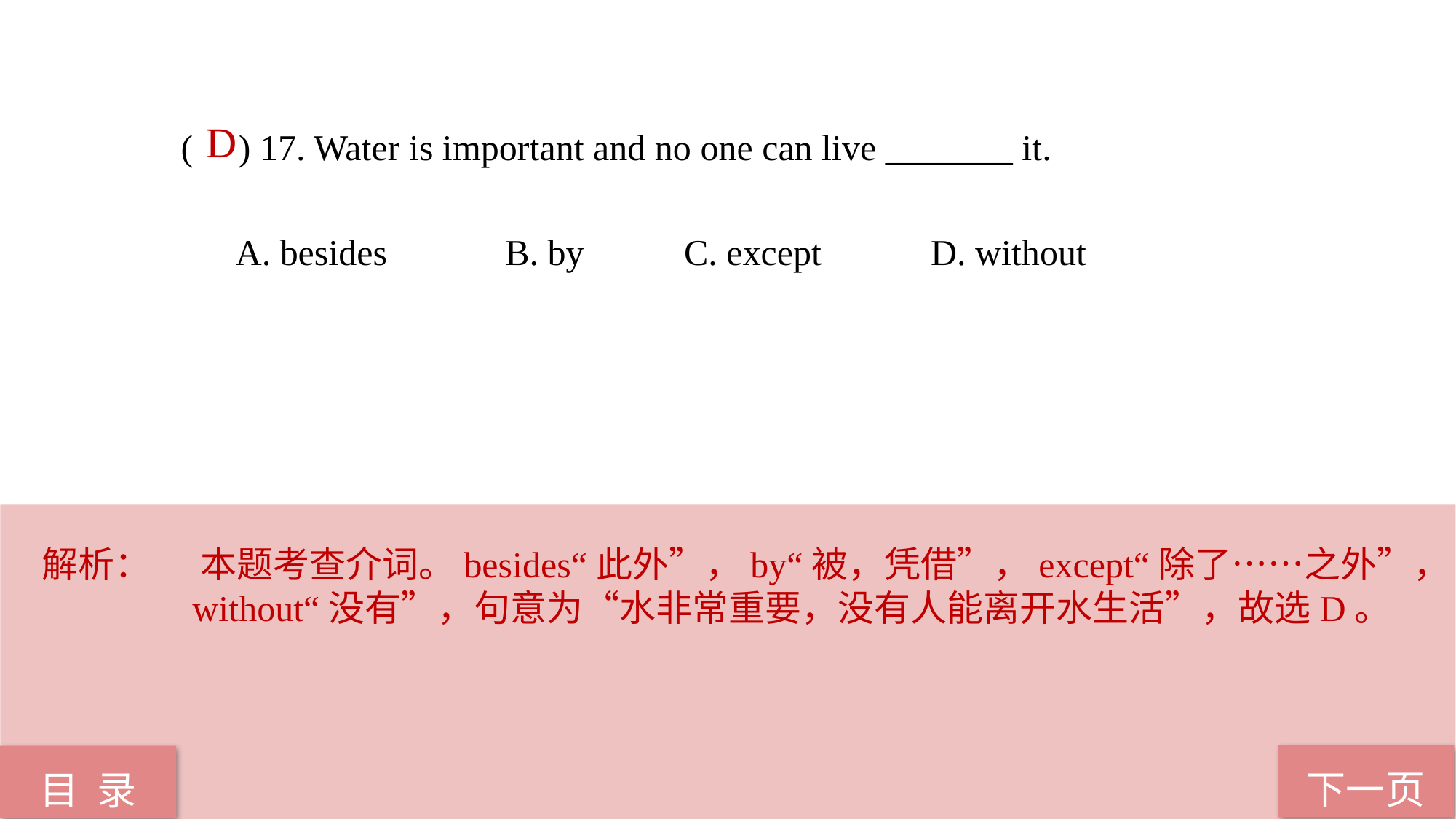

D
(     ) 17. Water is important and no one can live _______ it.

      A. besides             B. by           C. except            D. without
解析：	 本题考查介词。besides“此外”，by“被，凭借”，except“除了……之外”，without“没有”，句意为“水非常重要，没有人能离开水生活”，故选D。